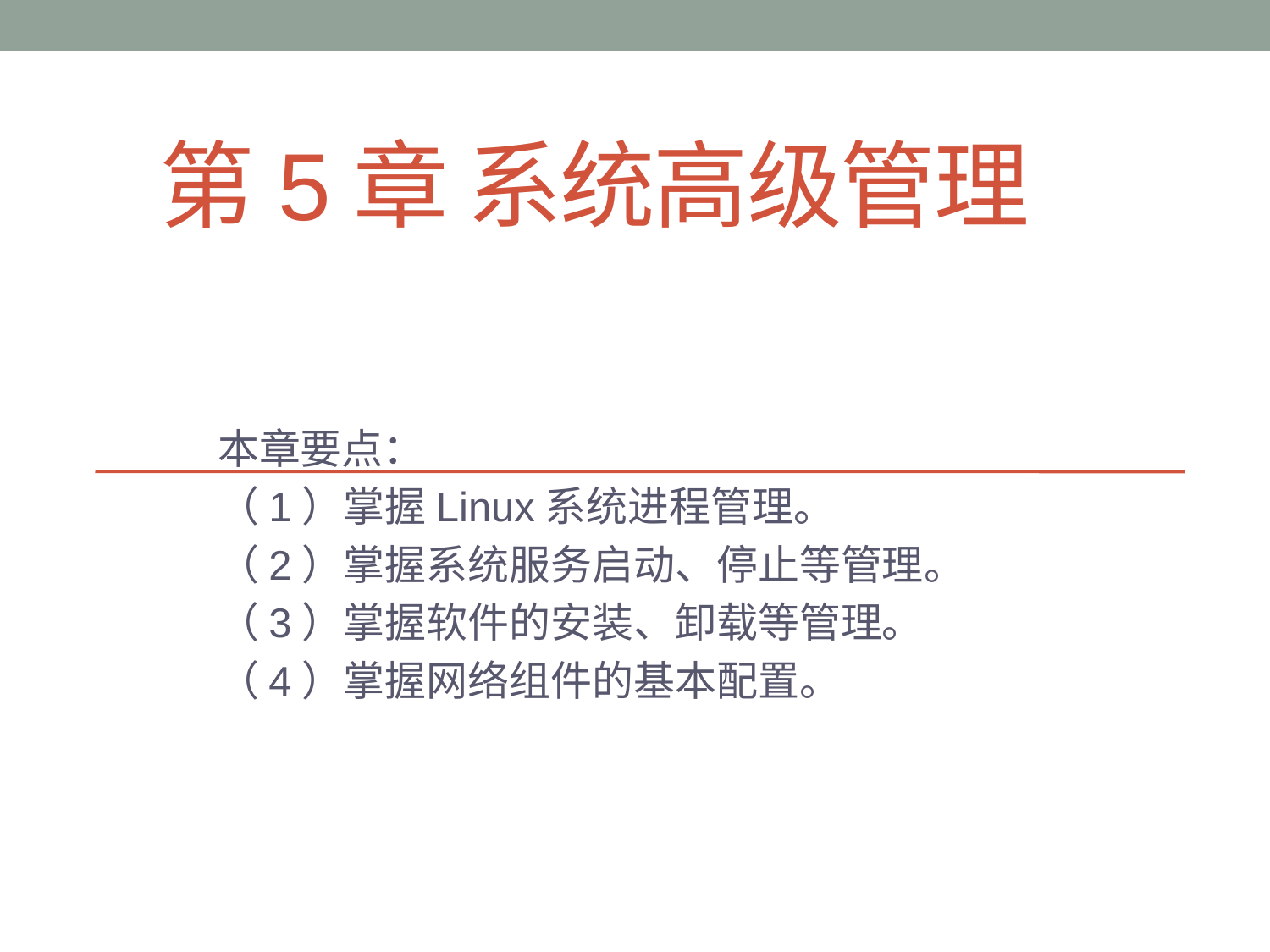

# 第5章 系统高级管理
本章要点：
（1）掌握Linux系统进程管理。
（2）掌握系统服务启动、停止等管理。
（3）掌握软件的安装、卸载等管理。
（4）掌握网络组件的基本配置。